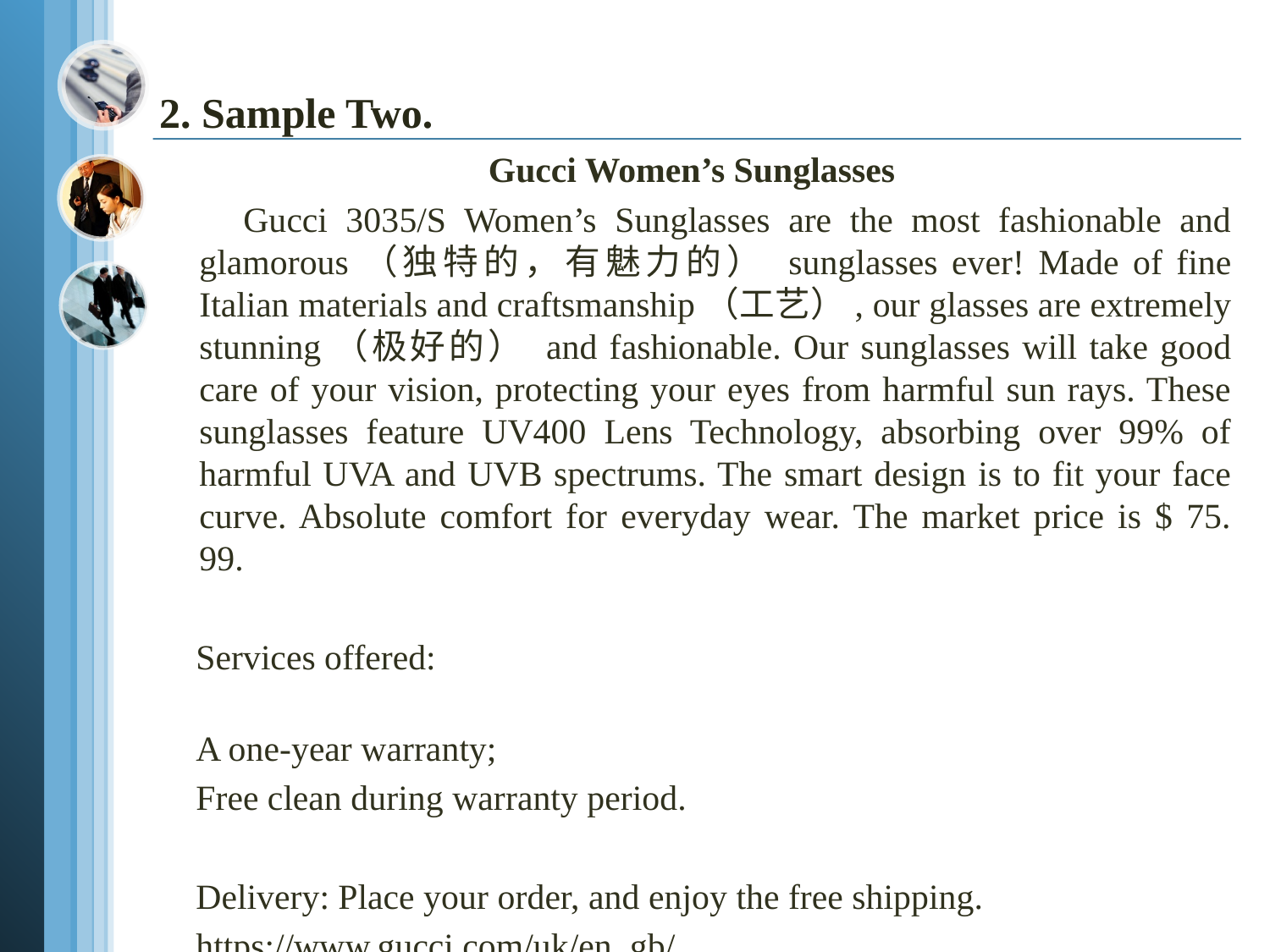

# 2. Sample Two.
Gucci Women’s Sunglasses
     Gucci 3035/S Women’s Sunglasses are the most fashionable and glamorous（独特的，有魅力的） sunglasses ever! Made of fine Italian materials and craftsmanship（工艺）, our glasses are extremely stunning（极好的） and fashionable. Our sunglasses will take good care of your vision, protecting your eyes from harmful sun rays. These sunglasses feature UV400 Lens Technology, absorbing over 99% of harmful UVA and UVB spectrums. The smart design is to fit your face curve. Absolute comfort for everyday wear. The market price is $ 75. 99.

     Services offered:
     A one-year warranty;
     Free clean during warranty period.

     Delivery: Place your order, and enjoy the free shipping.
     https://www.gucci.com/uk/en_gb/